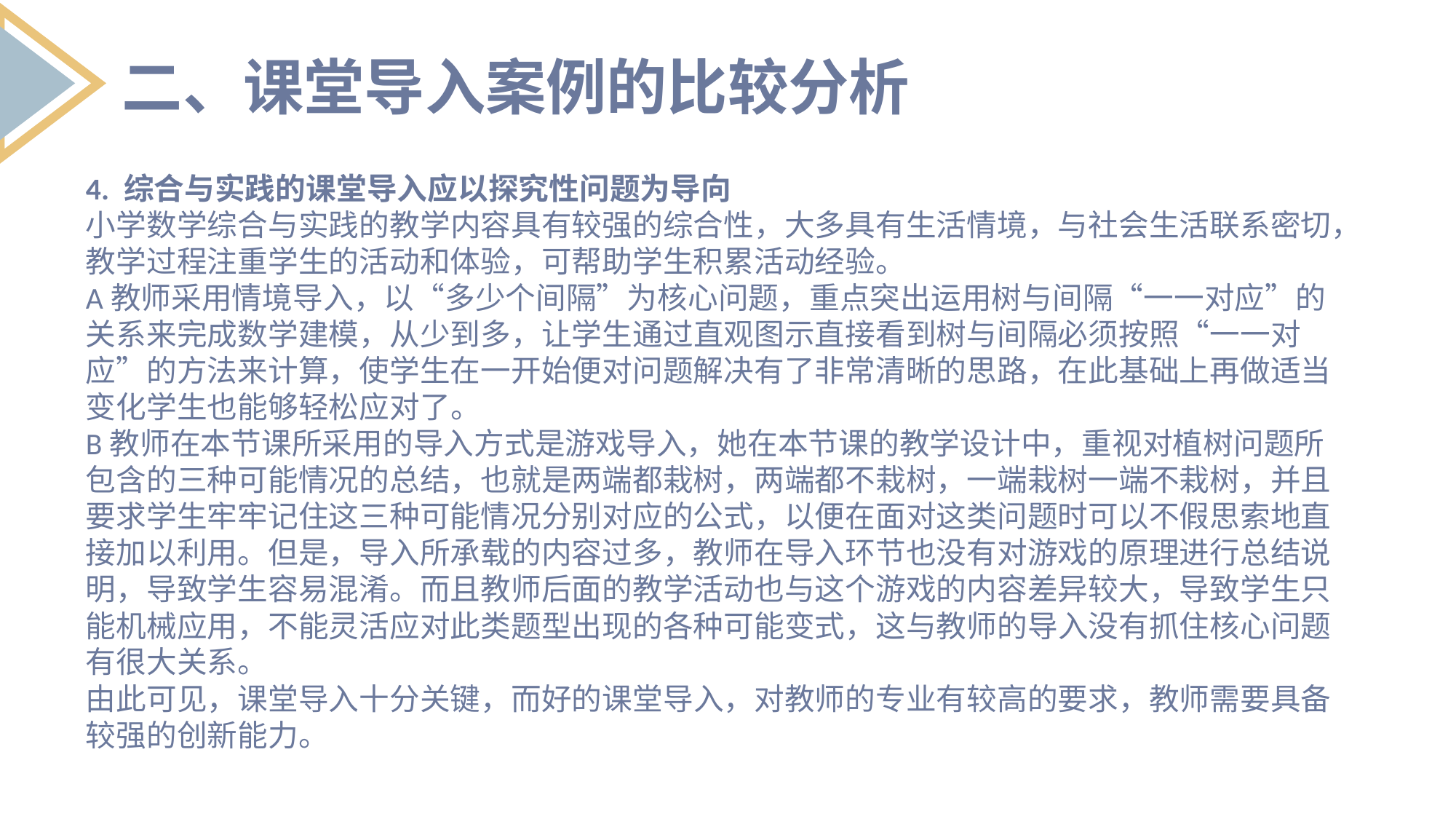

二、课堂导入案例的比较分析

4. 综合与实践的课堂导入应以探究性问题为导向
小学数学综合与实践的教学内容具有较强的综合性，大多具有生活情境，与社会生活联系密切，教学过程注重学生的活动和体验，可帮助学生积累活动经验。
A教师采用情境导入，以“多少个间隔”为核心问题，重点突出运用树与间隔“一一对应”的关系来完成数学建模，从少到多，让学生通过直观图示直接看到树与间隔必须按照“一一对应”的方法来计算，使学生在一开始便对问题解决有了非常清晰的思路，在此基础上再做适当变化学生也能够轻松应对了。
B教师在本节课所采用的导入方式是游戏导入，她在本节课的教学设计中，重视对植树问题所包含的三种可能情况的总结，也就是两端都栽树，两端都不栽树，一端栽树一端不栽树，并且要求学生牢牢记住这三种可能情况分别对应的公式，以便在面对这类问题时可以不假思索地直接加以利用。但是，导入所承载的内容过多，教师在导入环节也没有对游戏的原理进行总结说明，导致学生容易混淆。而且教师后面的教学活动也与这个游戏的内容差异较大，导致学生只能机械应用，不能灵活应对此类题型出现的各种可能变式，这与教师的导入没有抓住核心问题有很大关系。
由此可见，课堂导入十分关键，而好的课堂导入，对教师的专业有较高的要求，教师需要具备较强的创新能力。